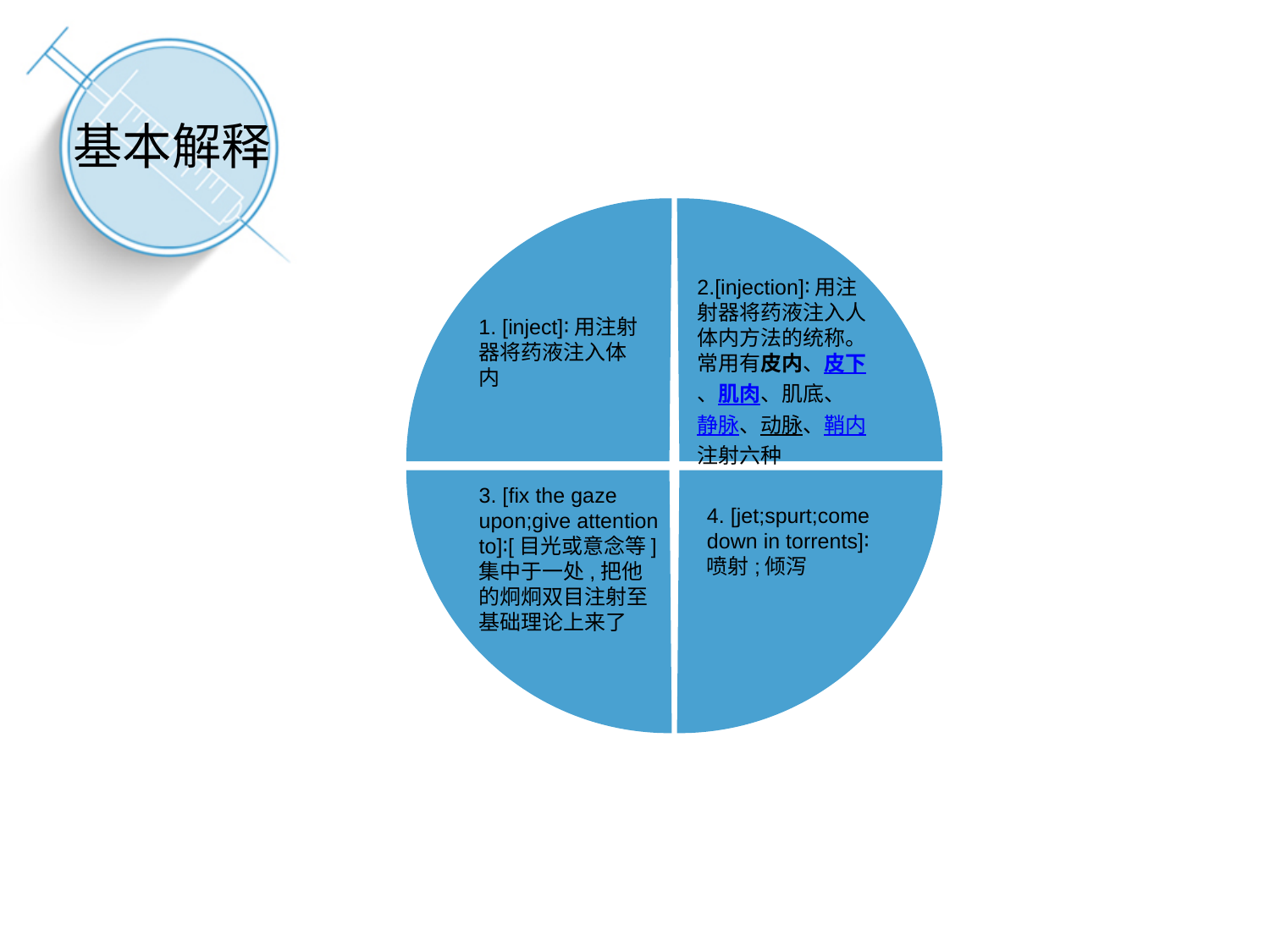

基本解释

2.[injection]∶用注射器将药液注入人体内方法的统称。常用有皮内、皮下、肌肉、肌底、静脉、动脉、鞘内注射六种
点击添加文本
1. [inject]∶用注射器将药液注入体内

点击添加文本
3. [fix the gaze upon;give attention to]∶[目光或意念等]集中于一处,把他的炯炯双目注射至基础理论上来了

4. [jet;spurt;come down in torrents]∶喷射;倾泻

点击添加文本
点击添加文本